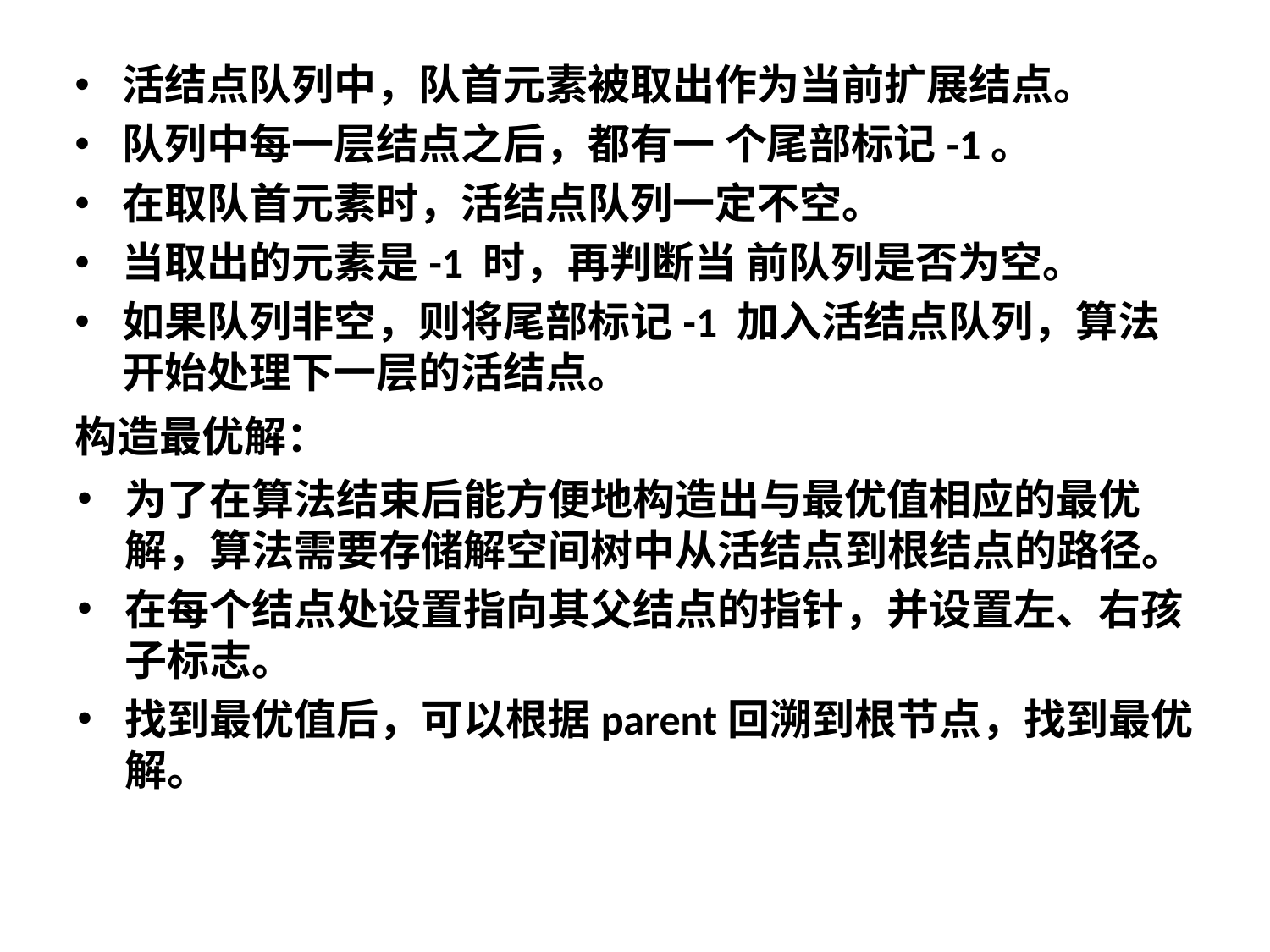

活结点队列中，队首元素被取出作为当前扩展结点。
队列中每一层结点之后，都有一 个尾部标记-1。
在取队首元素时，活结点队列一定不空。
当取出的元素是-1 时，再判断当 前队列是否为空。
如果队列非空，则将尾部标记-1 加入活结点队列，算法开始处理下一层的活结点。

# 构造最优解：
为了在算法结束后能方便地构造出与最优值相应的最优解，算法需要存储解空间树中从活结点到根结点的路径。
在每个结点处设置指向其父结点的指针，并设置左、右孩子标志。
找到最优值后，可以根据parent回溯到根节点，找到最优解。